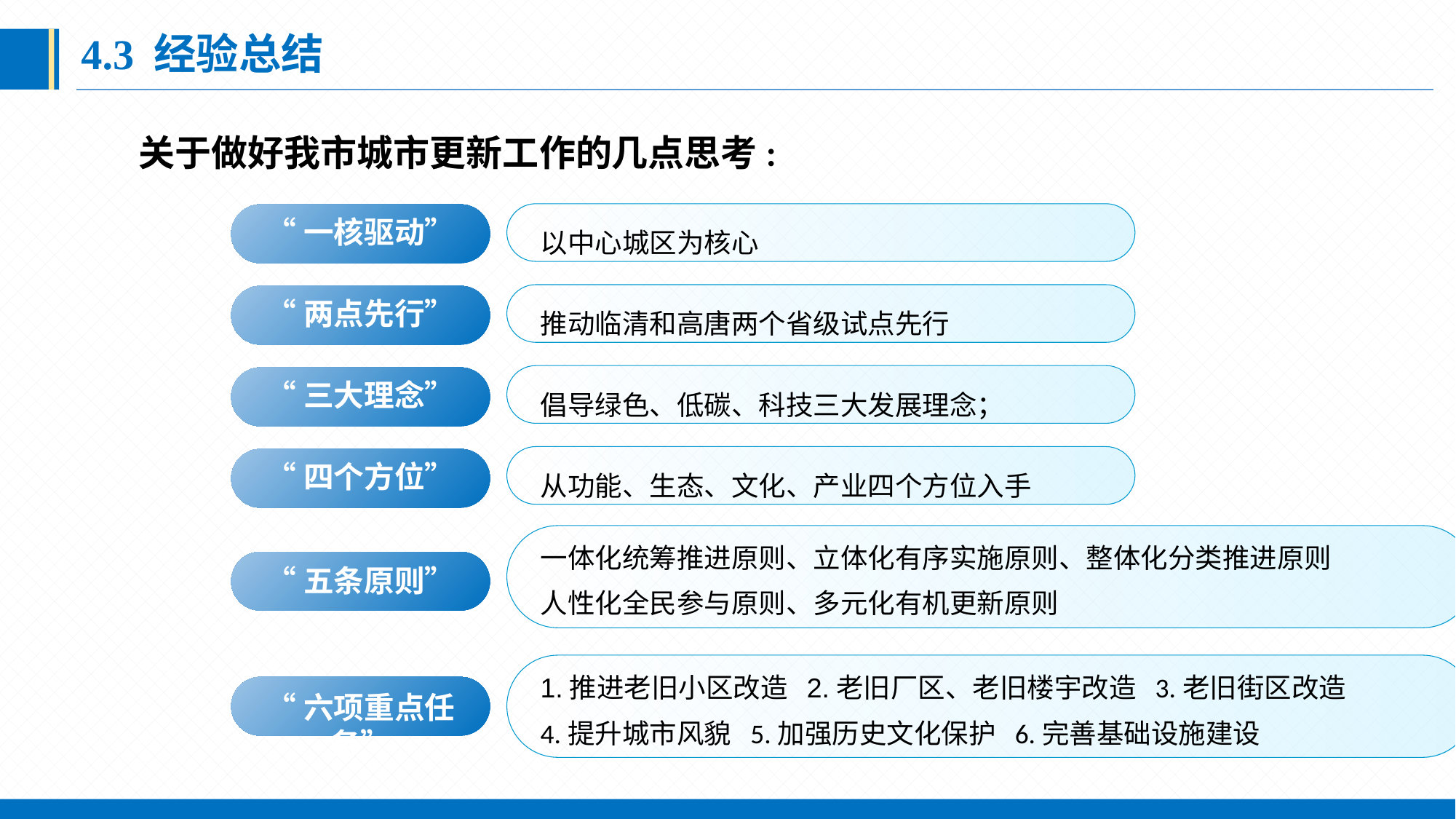

4.3 经验总结

关于做好我市城市更新工作的几点思考:

以中心城区为核心

“一核驱动”

推动临清和高唐两个省级试点先行

“两点先行”

倡导绿色、低碳、科技三大发展理念；

“三大理念”

从功能、生态、文化、产业四个方位入手

“四个方位”

一体化统筹推进原则、立体化有序实施原则、整体化分类推进原则
人性化全民参与原则、多元化有机更新原则

“五条原则”

1.推进老旧小区改造  2.老旧厂区、老旧楼宇改造  3.老旧街区改造
4.提升城市风貌  5.加强历史文化保护  6.完善基础设施建设

“六项重点任务”